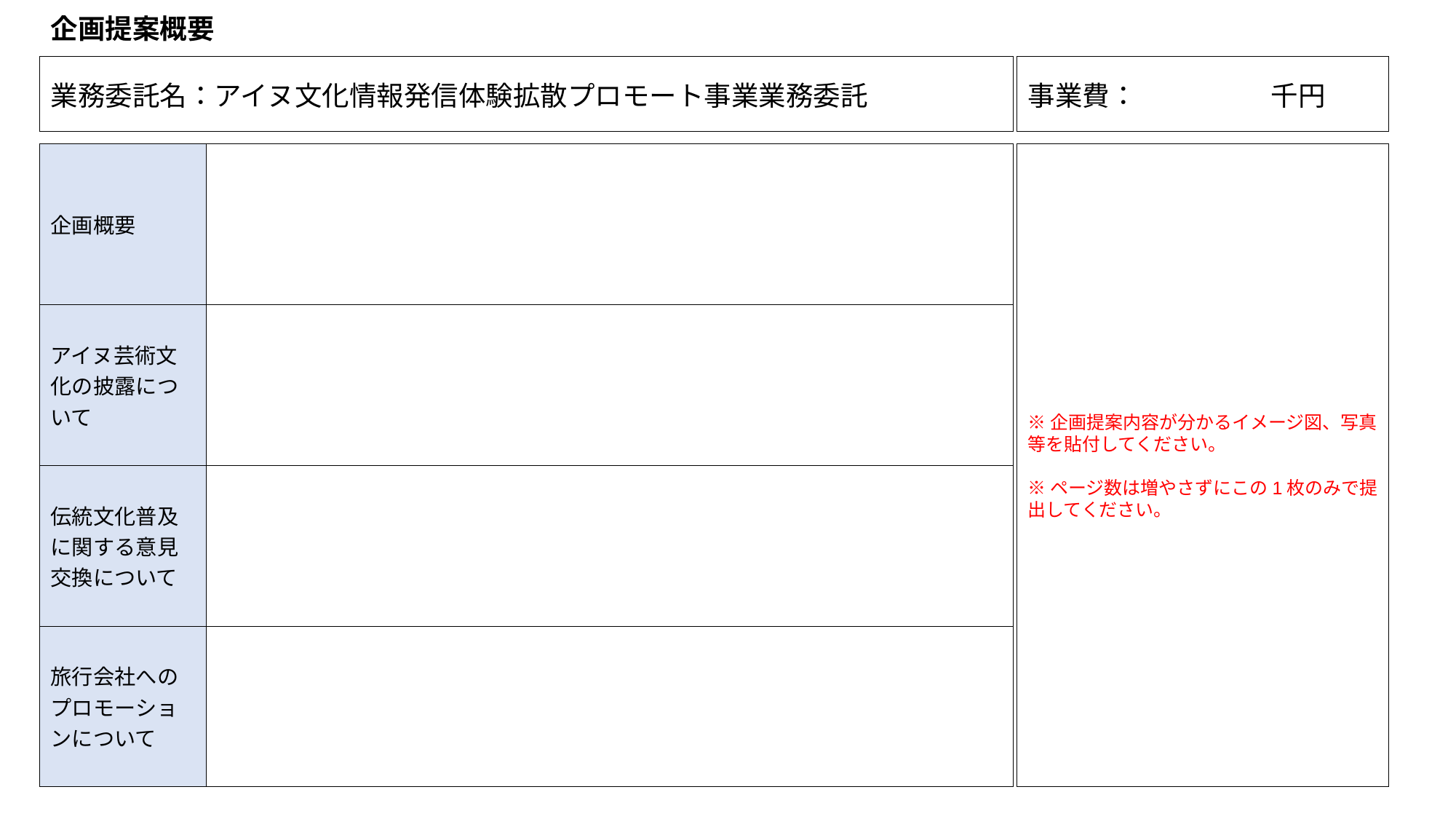

企画提案概要
| 事業費：　　　　 千円 |
| --- |
| 業務委託名：アイヌ文化情報発信体験拡散プロモート事業業務委託 |
| --- |
※企画提案内容が分かるイメージ図、写真等を貼付してください。

※ページ数は増やさずにこの1枚のみで提出してください。
| 企画概要 |  |
| --- | --- |
| アイヌ芸術文化の披露について |  |
| 伝統文化普及に関する意見交換について |  |
| 旅行会社へのプロモーションについて |  |